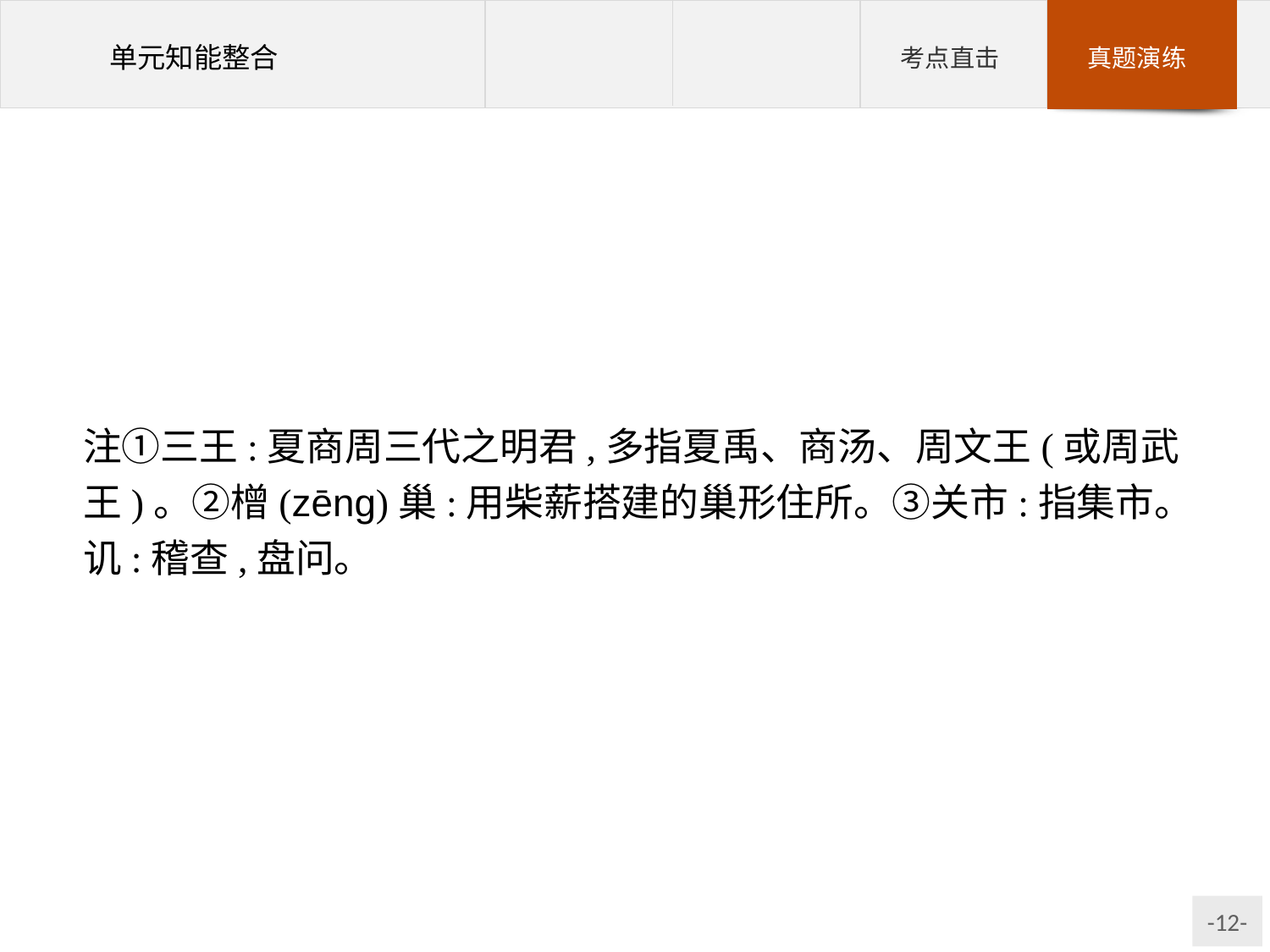

注①三王:夏商周三代之明君,多指夏禹、商汤、周文王(或周武王)。②橧(zēnɡ)巢:用柴薪搭建的巢形住所。③关市:指集市。讥:稽查,盘问。